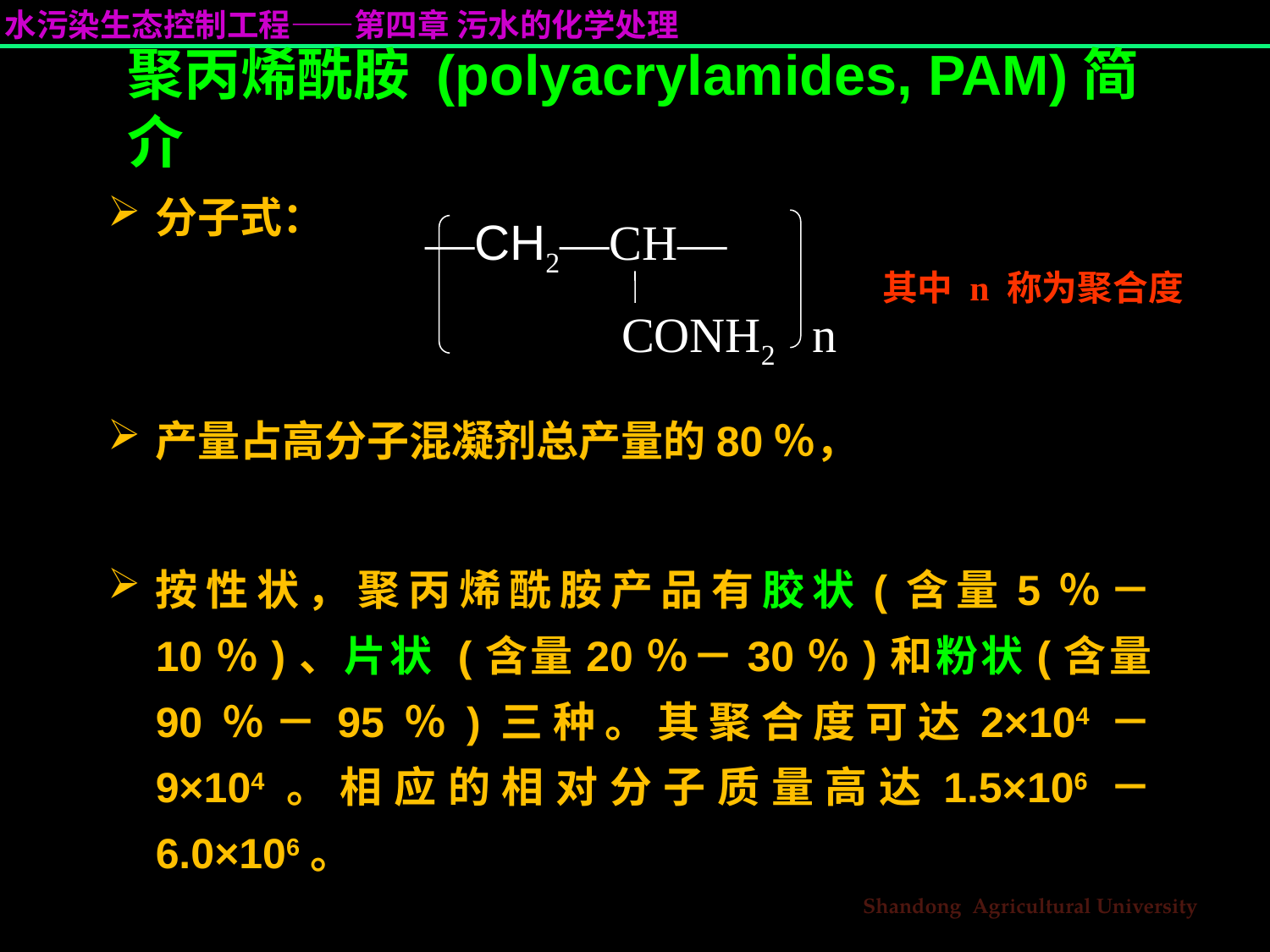

# 聚丙烯酰胺 (polyacrylamides, PAM)简介
分子式：

产量占高分子混凝剂总产量的80％，

按性状，聚丙烯酰胺产品有胶状(含量5％－10％)、片状 (含量20％－30％)和粉状(含量90％－95％)三种。其聚合度可达2×104－9×104。相应的相对分子质量高达1.5×106－6.0×106。
—CH2—CH—
                CONH2   n

其中 n 称为聚合度